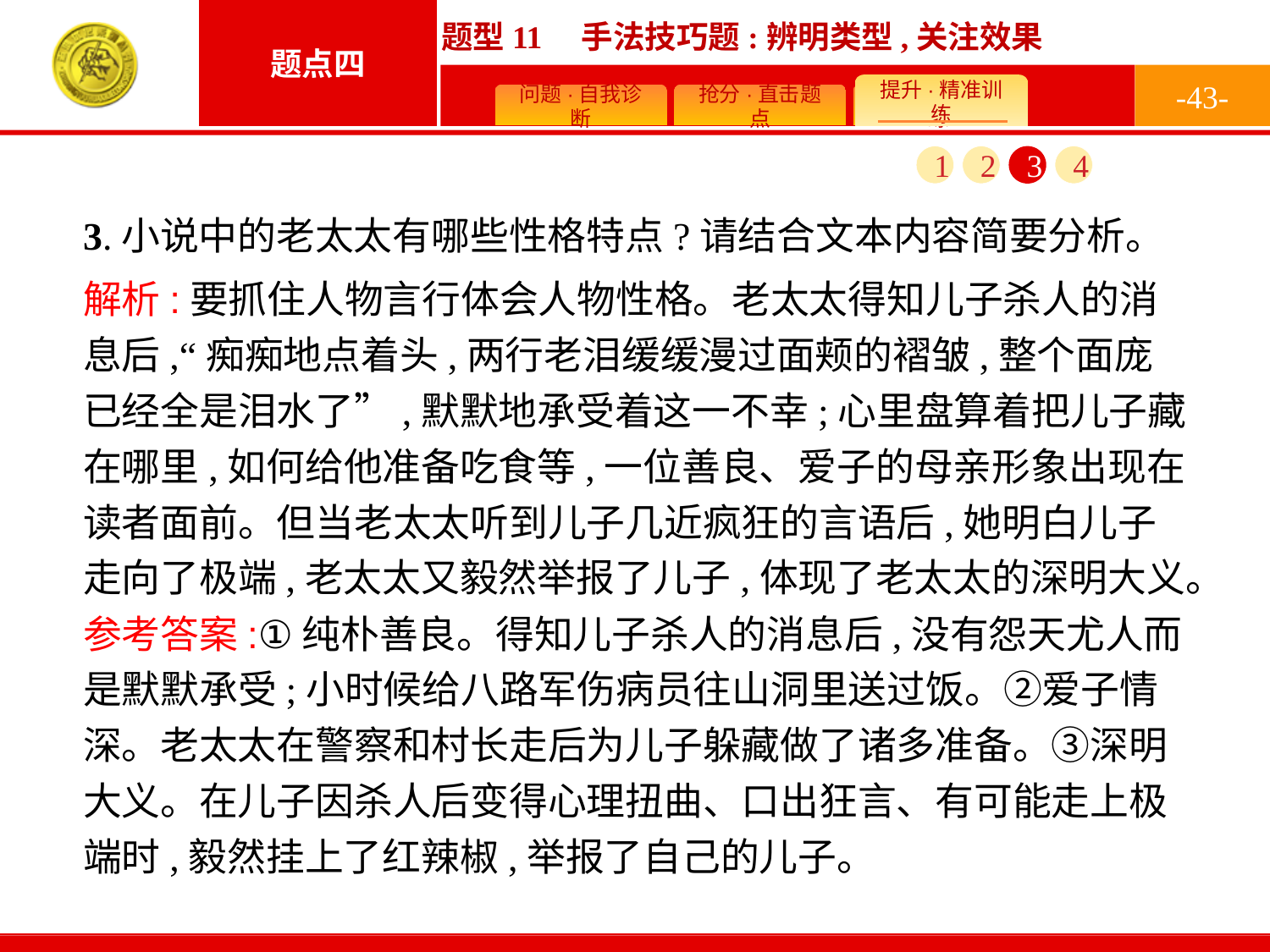

-43-
1
2
3
4
3.小说中的老太太有哪些性格特点?请结合文本内容简要分析。
解析:要抓住人物言行体会人物性格。老太太得知儿子杀人的消息后,“痴痴地点着头,两行老泪缓缓漫过面颊的褶皱,整个面庞已经全是泪水了”,默默地承受着这一不幸;心里盘算着把儿子藏在哪里,如何给他准备吃食等,一位善良、爱子的母亲形象出现在读者面前。但当老太太听到儿子几近疯狂的言语后,她明白儿子走向了极端,老太太又毅然举报了儿子,体现了老太太的深明大义。
参考答案:①纯朴善良。得知儿子杀人的消息后,没有怨天尤人而是默默承受;小时候给八路军伤病员往山洞里送过饭。②爱子情深。老太太在警察和村长走后为儿子躲藏做了诸多准备。③深明大义。在儿子因杀人后变得心理扭曲、口出狂言、有可能走上极端时,毅然挂上了红辣椒,举报了自己的儿子。